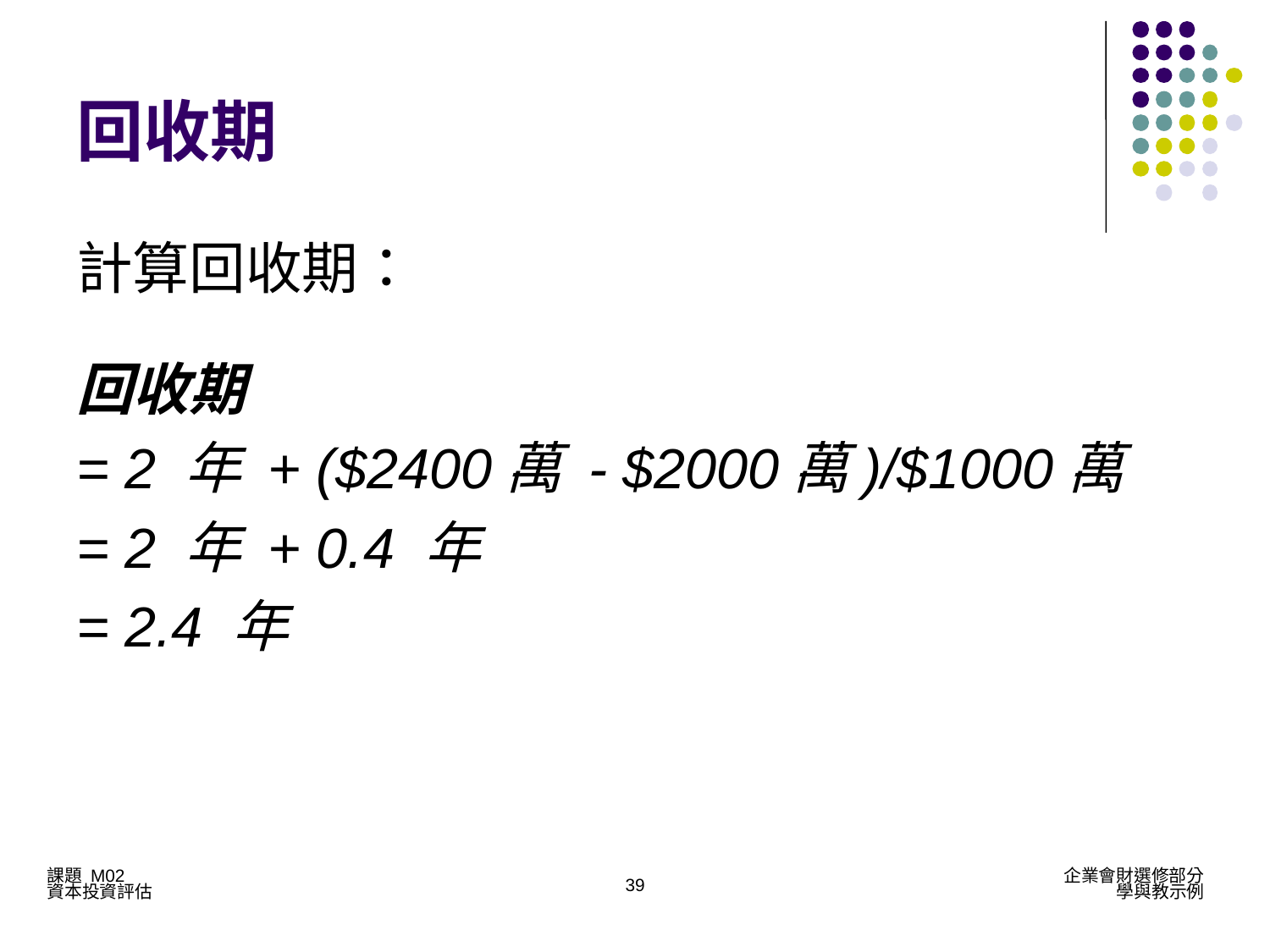

# 回收期
計算回收期：
回收期
= 2 年 + ($2400萬 - $2000萬)/$1000萬
= 2 年 + 0.4 年
= 2.4 年
39